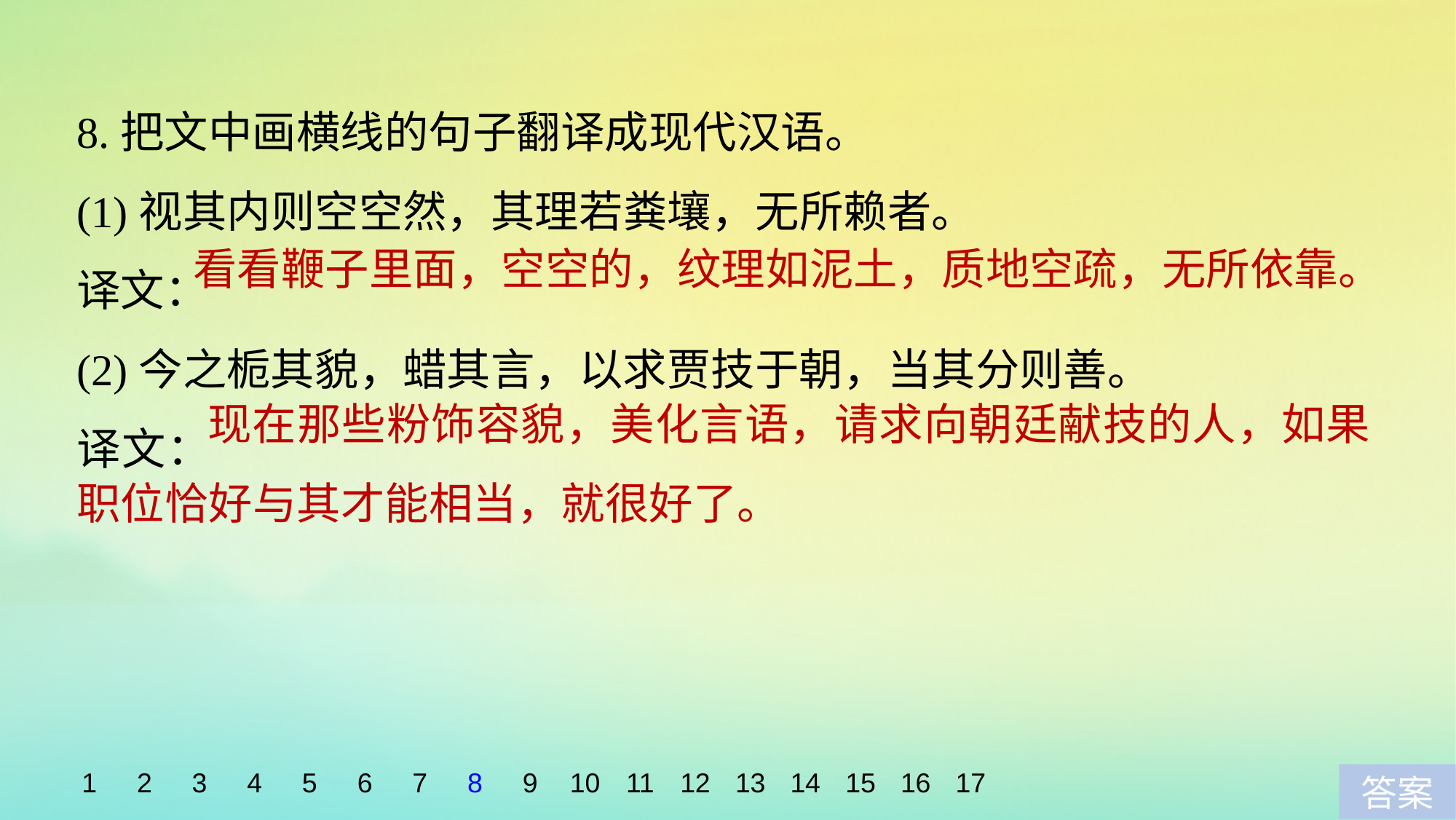

8.把文中画横线的句子翻译成现代汉语。
(1)视其内则空空然，其理若粪壤，无所赖者。
译文：
(2)今之栀其貌，蜡其言，以求贾技于朝，当其分则善。
译文：
看看鞭子里面，空空的，纹理如泥土，质地空疏，无所依靠。
	 现在那些粉饰容貌，美化言语，请求向朝廷献技的人，如果职位恰好与其才能相当，就很好了。
1
2
3
4
5
6
7
8
9
10
11
12
13
14
15
16
17
答案